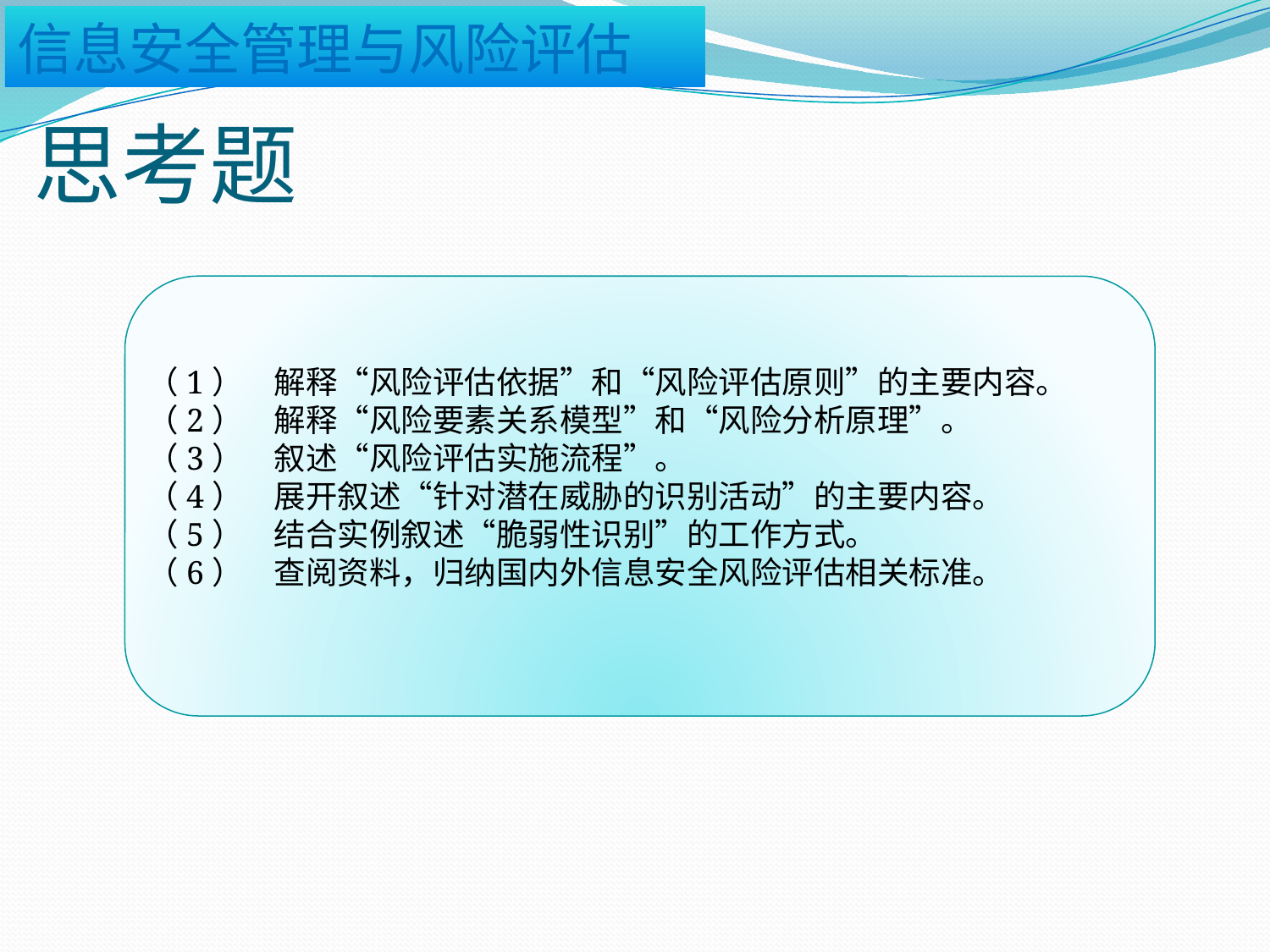

# 思考题

（1）	解释“风险评估依据”和“风险评估原则”的主要内容。
（2）	解释“风险要素关系模型”和“风险分析原理”。
（3）	叙述“风险评估实施流程”。
（4）	展开叙述“针对潜在威胁的识别活动”的主要内容。
（5）	结合实例叙述“脆弱性识别”的工作方式。
（6）	查阅资料，归纳国内外信息安全风险评估相关标准。